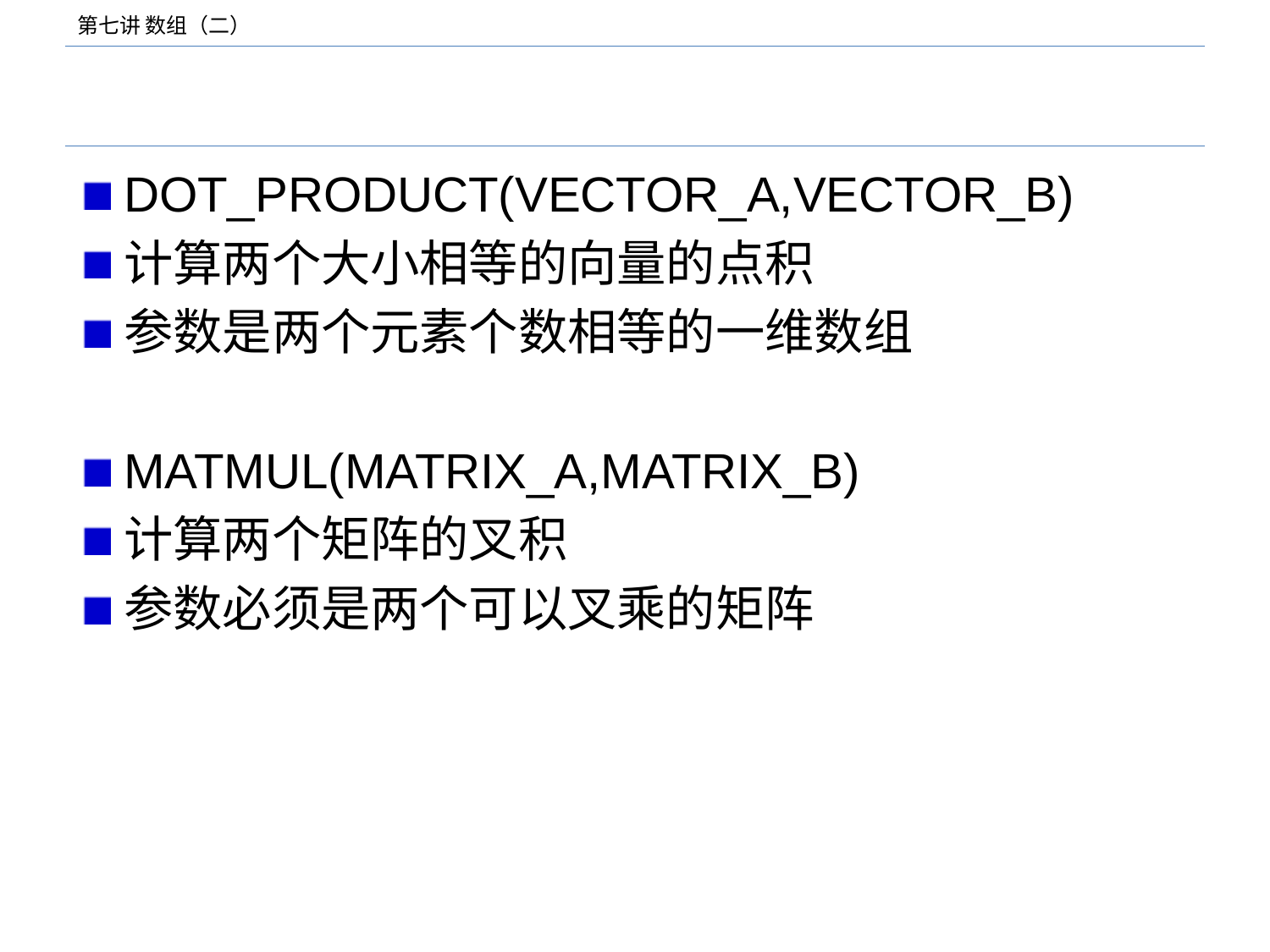

#
DOT_PRODUCT(VECTOR_A,VECTOR_B)
计算两个大小相等的向量的点积
参数是两个元素个数相等的一维数组

MATMUL(MATRIX_A,MATRIX_B)
计算两个矩阵的叉积
参数必须是两个可以叉乘的矩阵